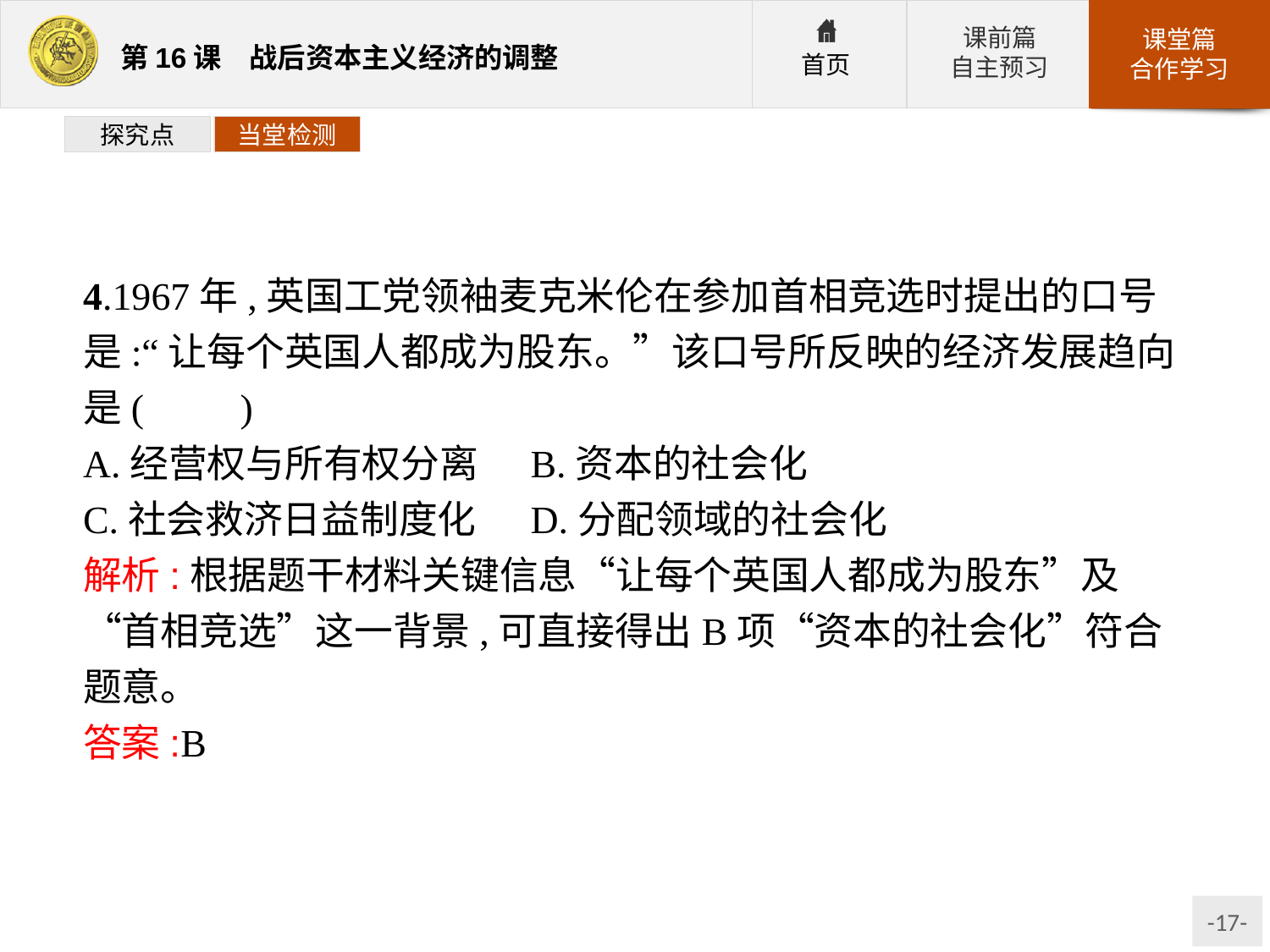

探究点
当堂检测
4.1967年,英国工党领袖麦克米伦在参加首相竞选时提出的口号是:“让每个英国人都成为股东。”该口号所反映的经济发展趋向是(　　)
A.经营权与所有权分离	B.资本的社会化
C.社会救济日益制度化	D.分配领域的社会化
解析:根据题干材料关键信息“让每个英国人都成为股东”及“首相竞选”这一背景,可直接得出B项“资本的社会化”符合题意。
答案:B